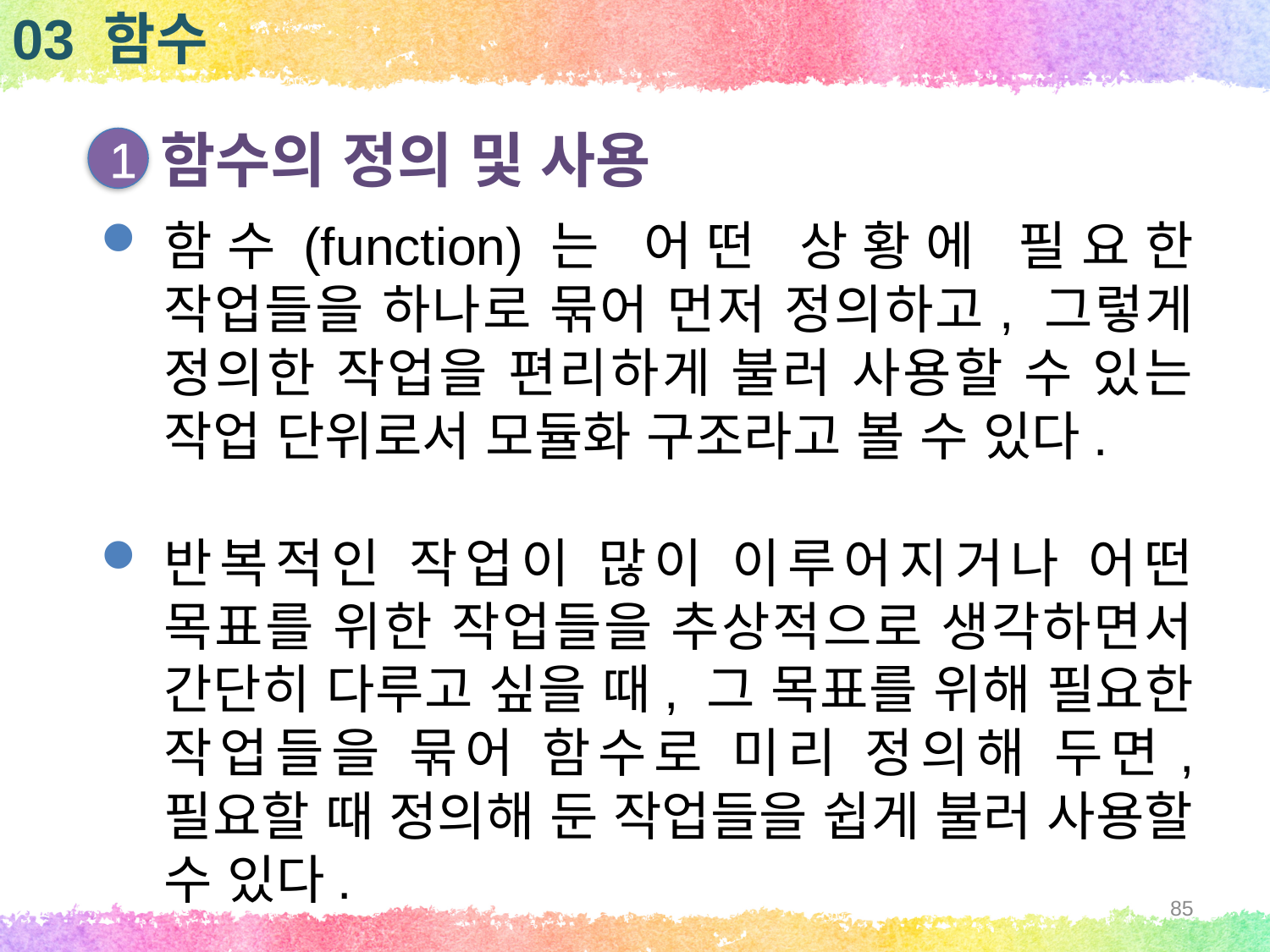

03 함수
함수의 정의 및 사용
1
함수(function)는 어떤 상황에 필요한 작업들을 하나로 묶어 먼저 정의하고, 그렇게 정의한 작업을 편리하게 불러 사용할 수 있는 작업 단위로서 모듈화 구조라고 볼 수 있다.

반복적인 작업이 많이 이루어지거나 어떤 목표를 위한 작업들을 추상적으로 생각하면서 간단히 다루고 싶을 때, 그 목표를 위해 필요한 작업들을 묶어 함수로 미리 정의해 두면, 필요할 때 정의해 둔 작업들을 쉽게 불러 사용할 수 있다.
85